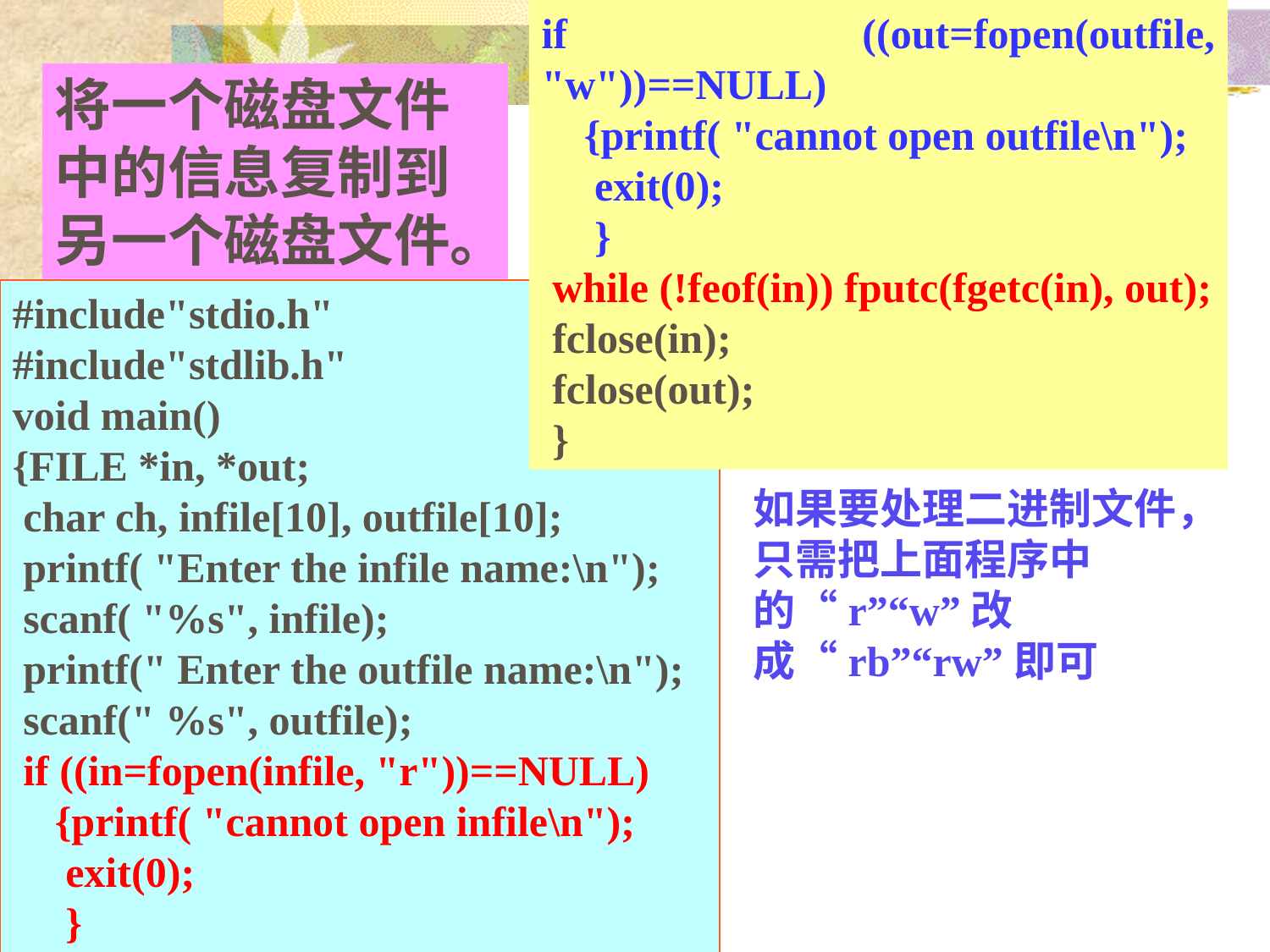

if ((out=fopen(outfile, "w"))==NULL)
    {printf( "cannot open outfile\n");
     exit(0);
     }
 while (!feof(in)) fputc(fgetc(in), out);
 fclose(in);
 fclose(out);
 }
将一个磁盘文件中的信息复制到另一个磁盘文件。
#include"stdio.h"
#include"stdlib.h"
void main()
{FILE *in, *out;
 char ch, infile[10], outfile[10];
 printf( "Enter the infile name:\n");
 scanf( "%s", infile);
 printf(" Enter the outfile name:\n");
 scanf(" %s", outfile);
 if ((in=fopen(infile, "r"))==NULL)
    {printf( "cannot open infile\n");
     exit(0);
     }
如果要处理二进制文件，只需把上面程序中的“r”“w”改成“rb”“rw”即可